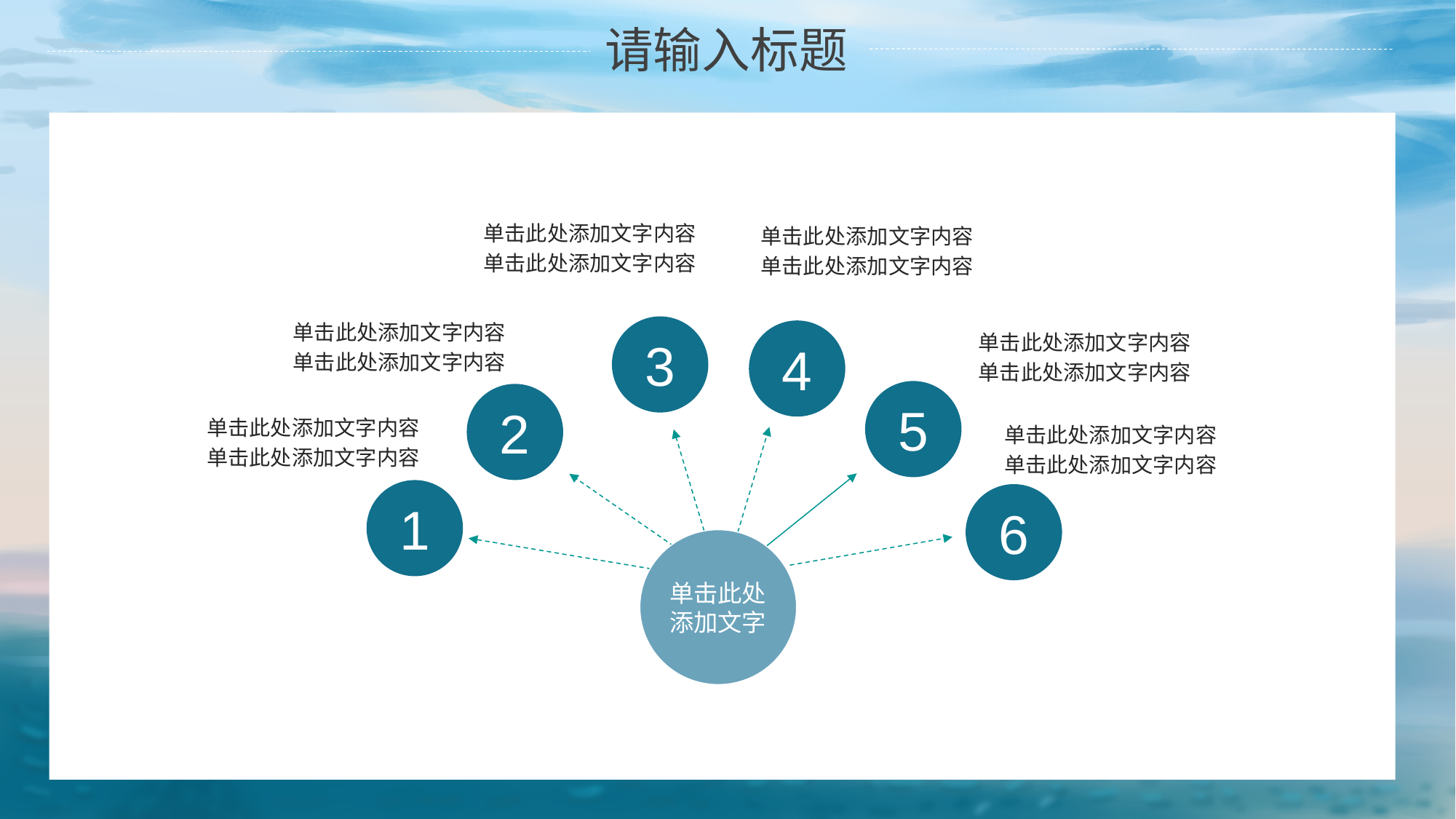

请输入标题

单击此处添加文字内容
单击此处添加文字内容
单击此处添加文字内容
单击此处添加文字内容
单击此处添加文字内容
单击此处添加文字内容
单击此处添加文字内容
单击此处添加文字内容
单击此处添加文字内容
单击此处添加文字内容
单击此处添加文字内容
单击此处添加文字内容
3
4
5
2

1
6
单击此处
添加文字
PPT下载 http://www.1ppt.com/xiazai/